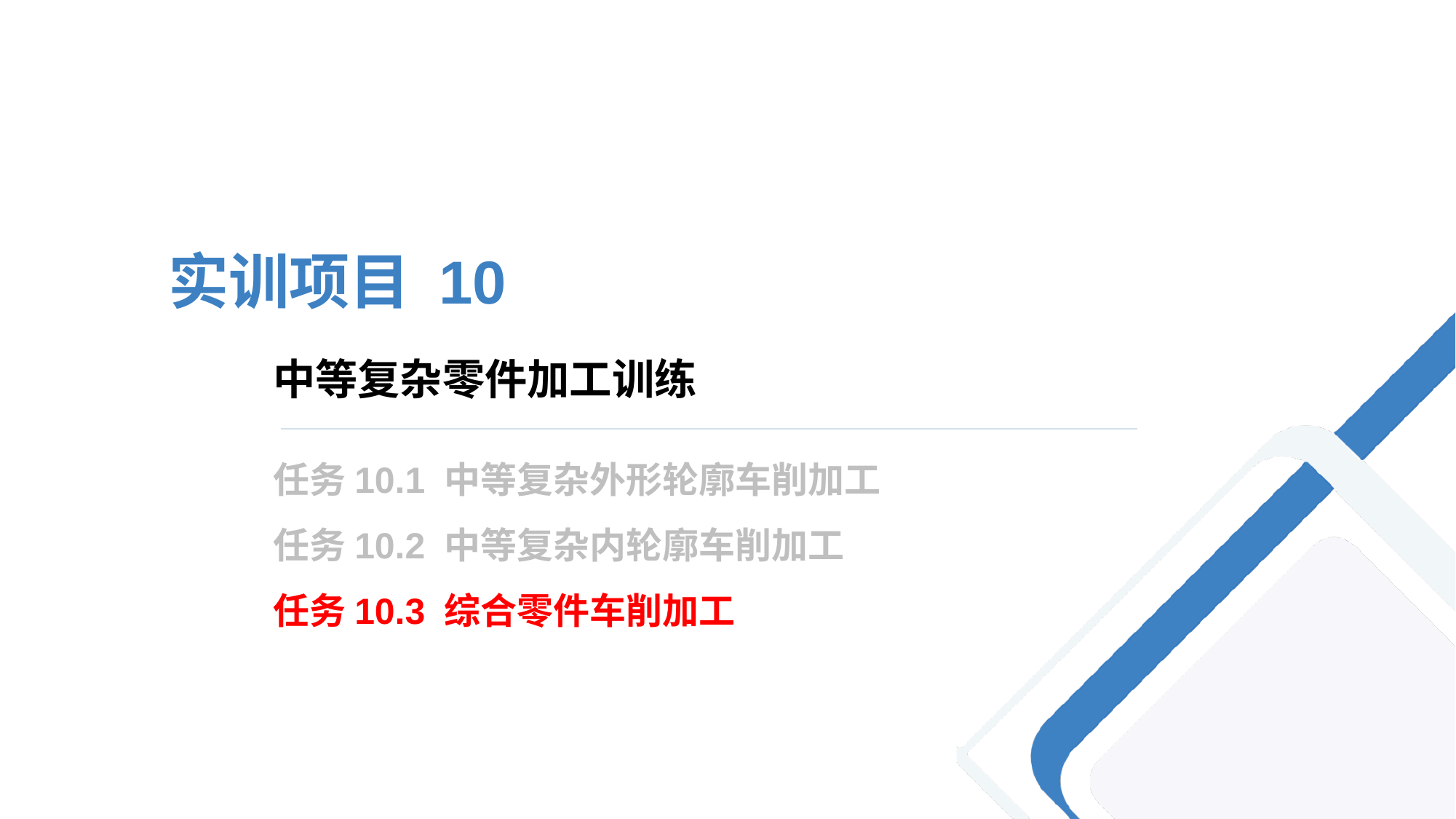

实训项目 10
# 中等复杂零件加工训练
任务10.1 中等复杂外形轮廓车削加工
任务10.2 中等复杂内轮廓车削加工
任务10.3 综合零件车削加工